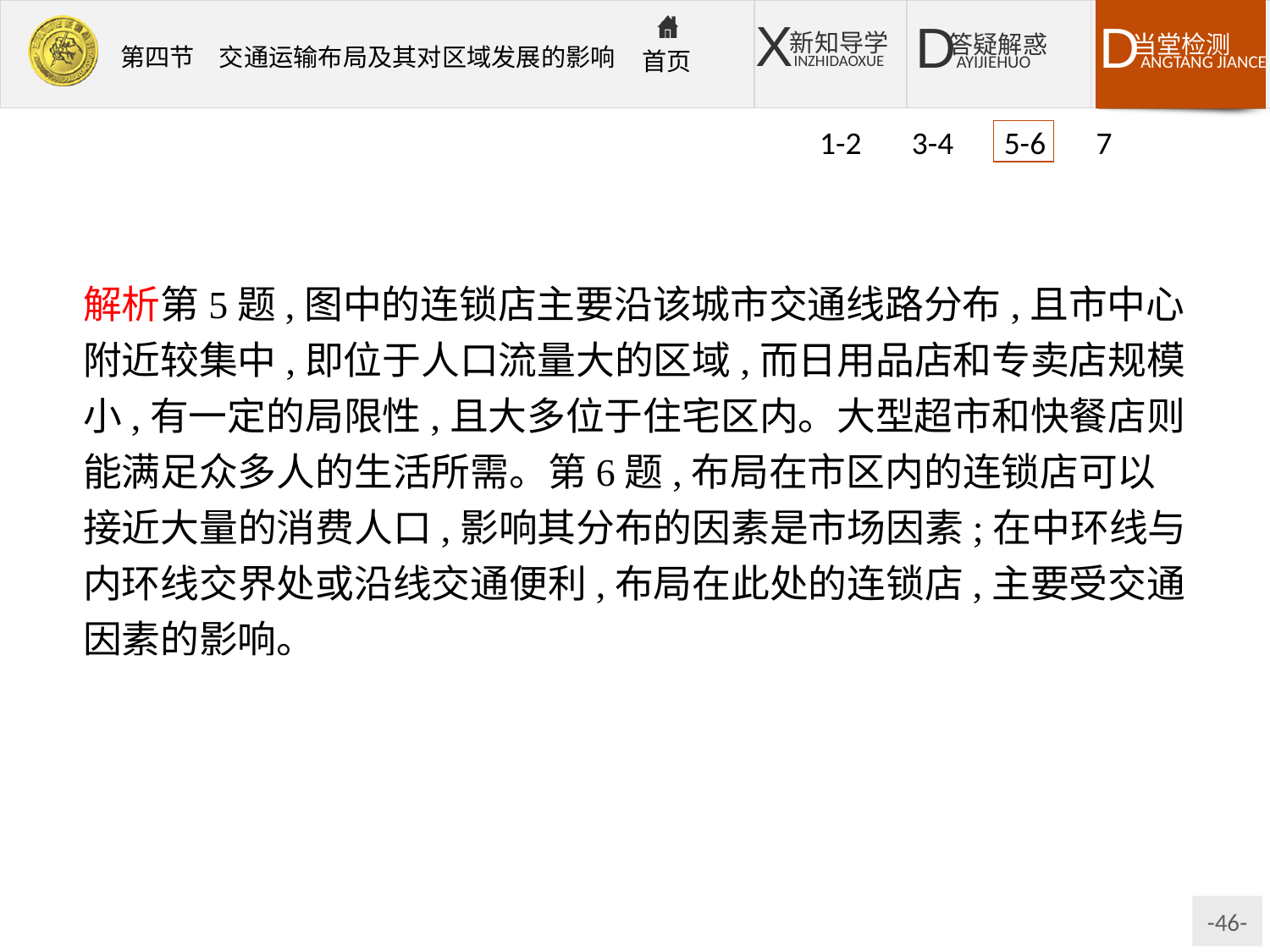

1-2       3-4       5-6       7

解析第5题,图中的连锁店主要沿该城市交通线路分布,且市中心附近较集中,即位于人口流量大的区域,而日用品店和专卖店规模小,有一定的局限性,且大多位于住宅区内。大型超市和快餐店则能满足众多人的生活所需。第6题,布局在市区内的连锁店可以接近大量的消费人口,影响其分布的因素是市场因素;在中环线与内环线交界处或沿线交通便利,布局在此处的连锁店,主要受交通因素的影响。
答案5.D　6.B